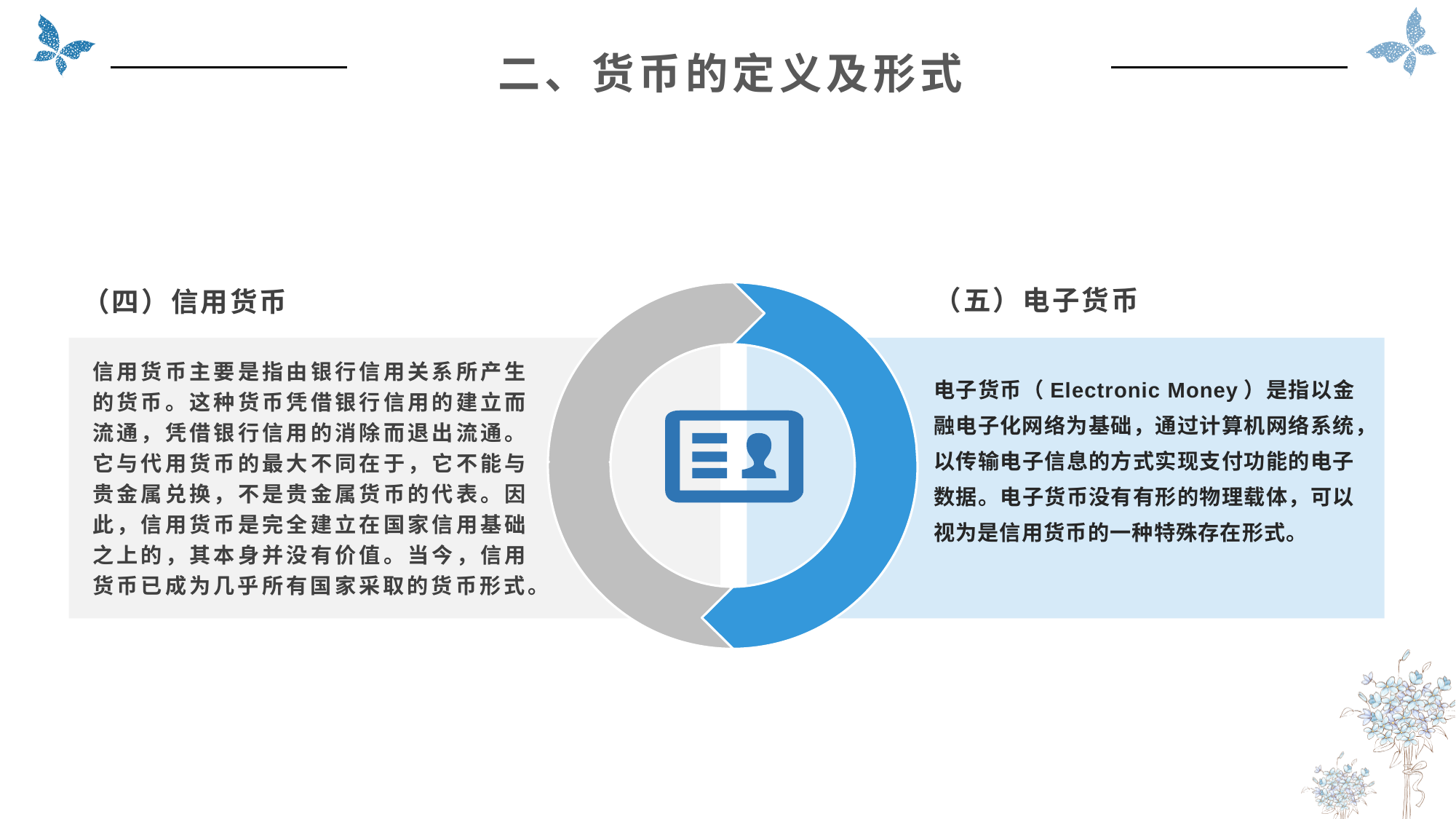

二、货币的定义及形式
（五）电子货币
（四）信用货币

信用货币主要是指由银行信用关系所产生的货币。这种货币凭借银行信用的建立而流通，凭借银行信用的消除而退出流通。它与代用货币的最大不同在于，它不能与贵金属兑换，不是贵金属货币的代表。因此，信用货币是完全建立在国家信用基础之上的，其本身并没有价值。当今，信用货币已成为几乎所有国家采取的货币形式。
电子货币（Electronic Money）是指以金融电子化网络为基础，通过计算机网络系统，以传输电子信息的方式实现支付功能的电子数据。电子货币没有有形的物理载体，可以视为是信用货币的一种特殊存在形式。